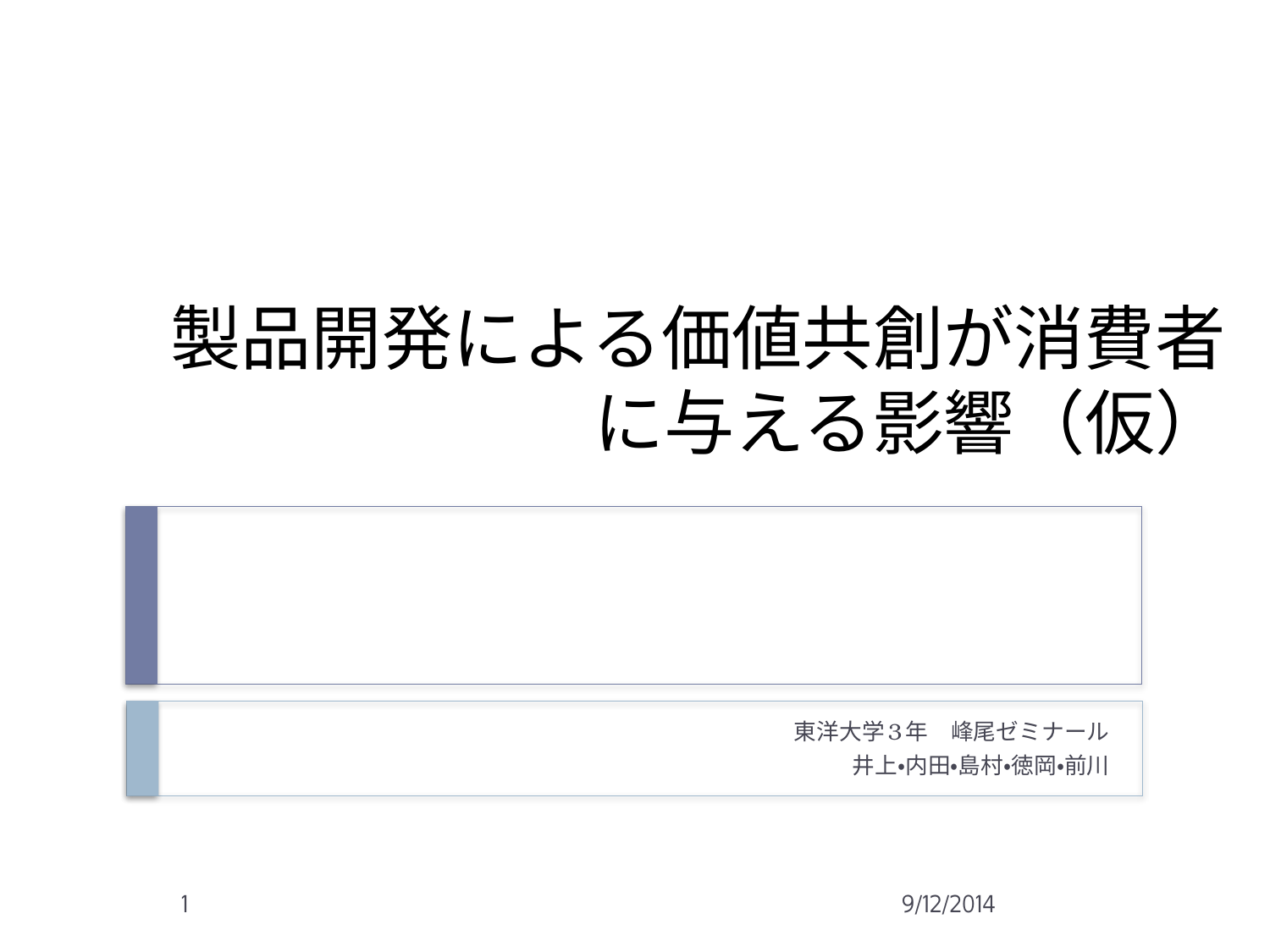

# 製品開発による価値共創が消費者に与える影響（仮）
東洋大学3年　峰尾ゼミナール
井上・内田・島村・徳岡・前川
1
9/12/2014